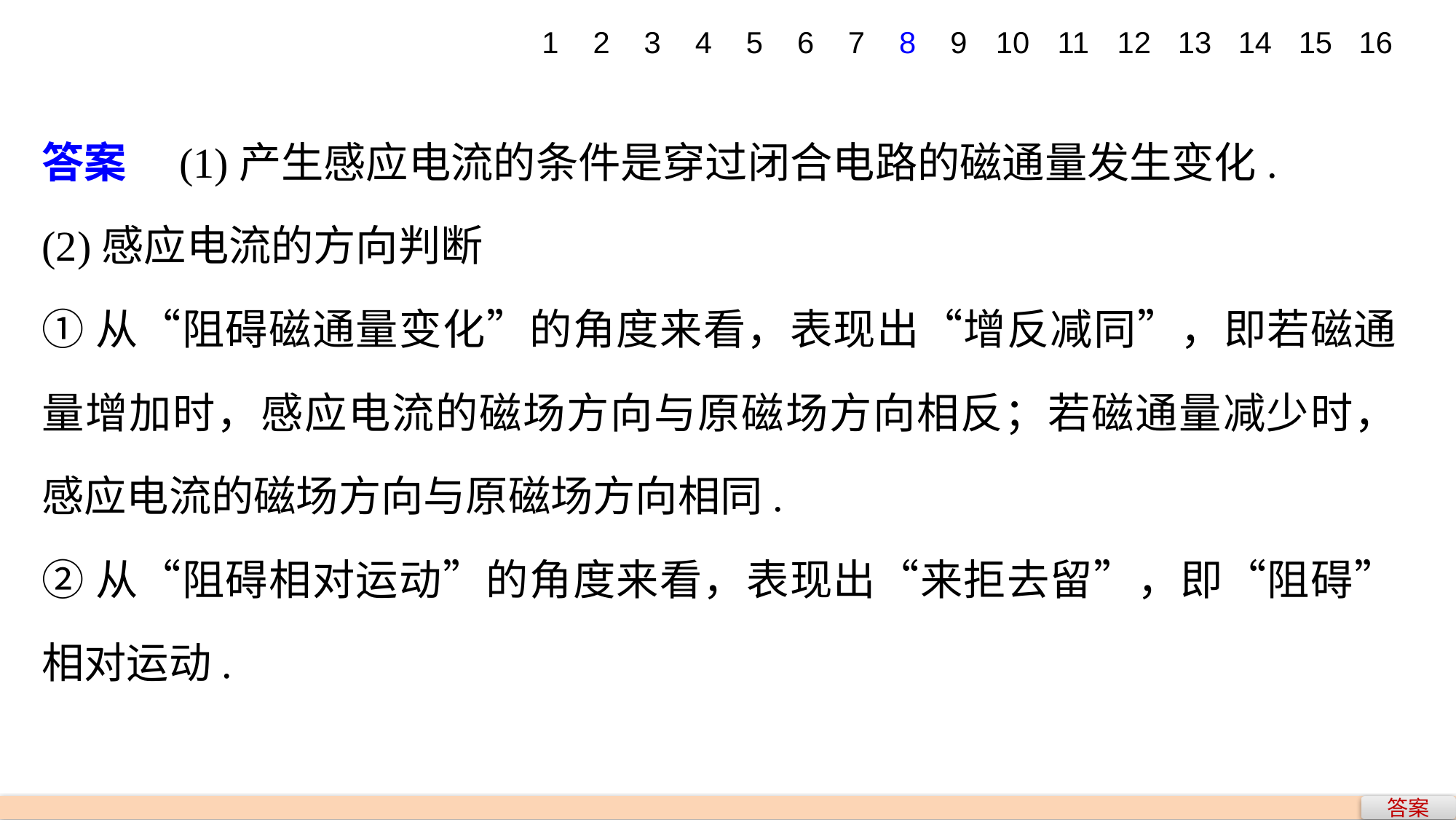

1
2
3
4
5
6
7
8
9
10
11
12
13
14
15
16
答案　(1)产生感应电流的条件是穿过闭合电路的磁通量发生变化.
(2)感应电流的方向判断
①从“阻碍磁通量变化”的角度来看，表现出“增反减同”，即若磁通量增加时，感应电流的磁场方向与原磁场方向相反；若磁通量减少时，感应电流的磁场方向与原磁场方向相同.
②从“阻碍相对运动”的角度来看，表现出“来拒去留”，即“阻碍”相对运动.

答案